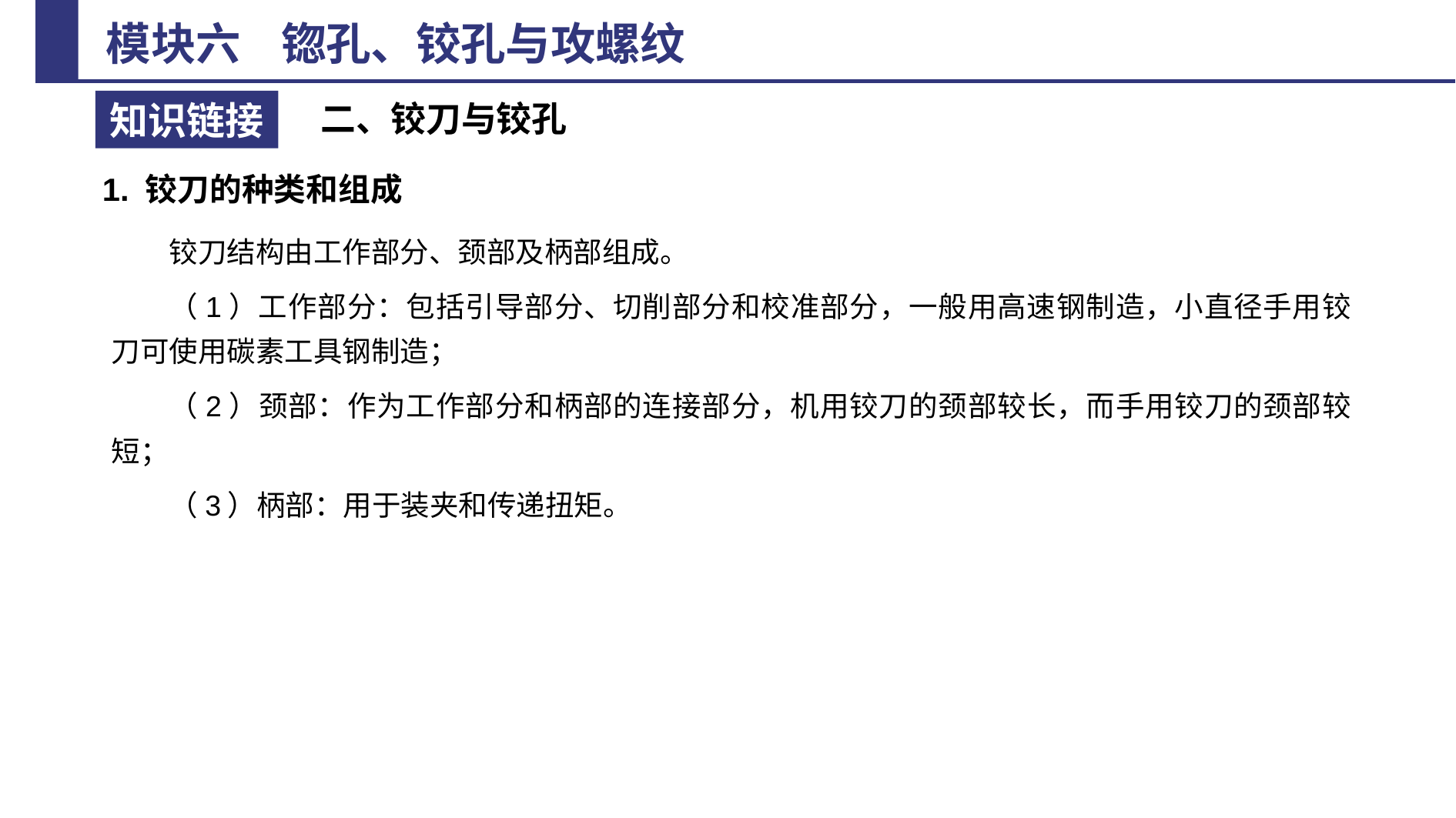

二、铰刀与铰孔
1. 铰刀的种类和组成
铰刀结构由工作部分、颈部及柄部组成。
（1）工作部分：包括引导部分、切削部分和校准部分，一般用高速钢制造，小直径手用铰刀可使用碳素工具钢制造；
（2）颈部：作为工作部分和柄部的连接部分，机用铰刀的颈部较长，而手用铰刀的颈部较短；
（3）柄部：用于装夹和传递扭矩。